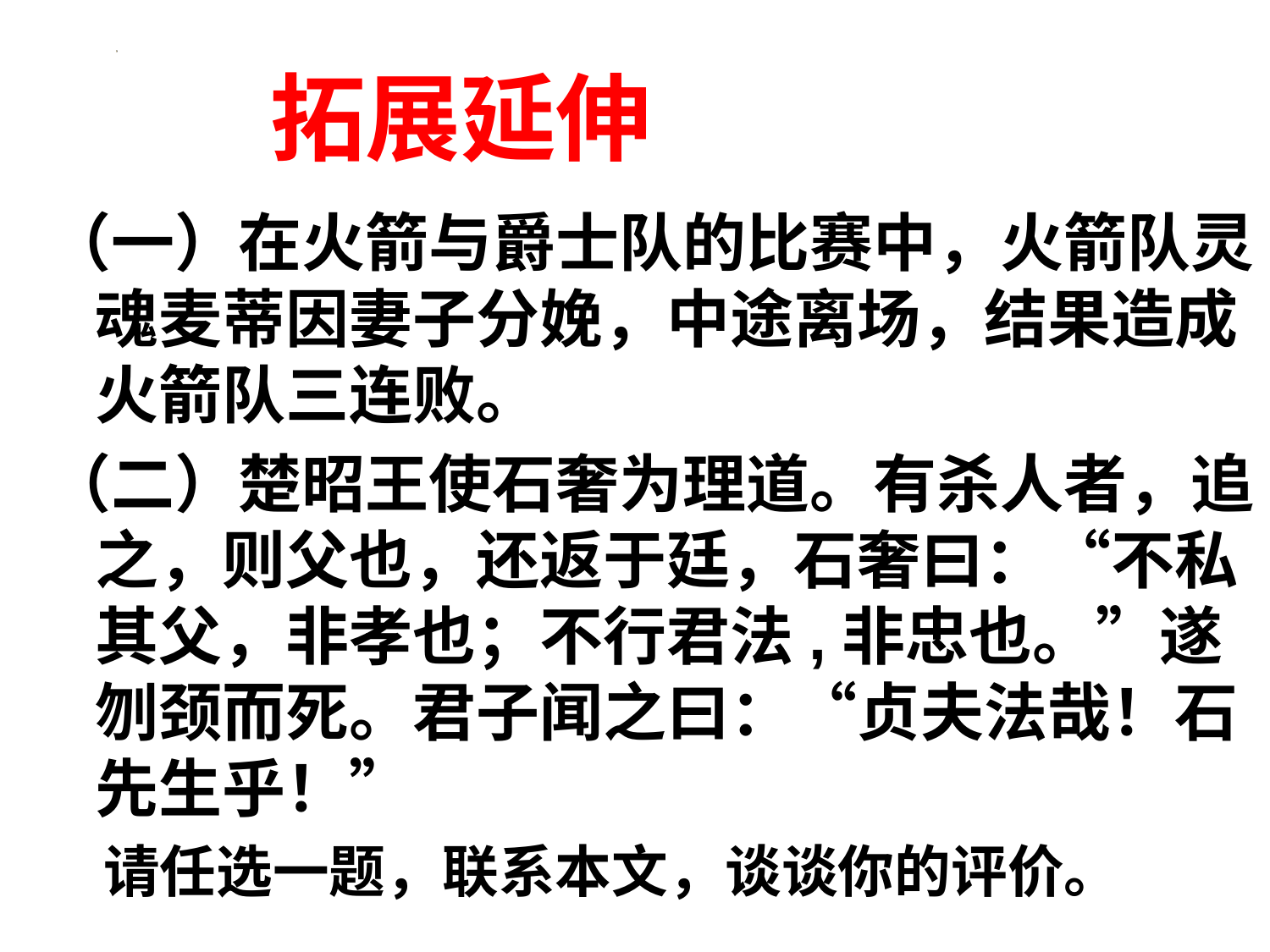

# 拓展延伸
（一）在火箭与爵士队的比赛中，火箭队灵魂麦蒂因妻子分娩，中途离场，结果造成火箭队三连败。
（二）楚昭王使石奢为理道。有杀人者，追之，则父也，还返于廷，石奢曰：“不私其父，非孝也；不行君法,非忠也。”遂刎颈而死。君子闻之曰：“贞夫法哉！石先生乎！”
    请任选一题，联系本文，谈谈你的评价。